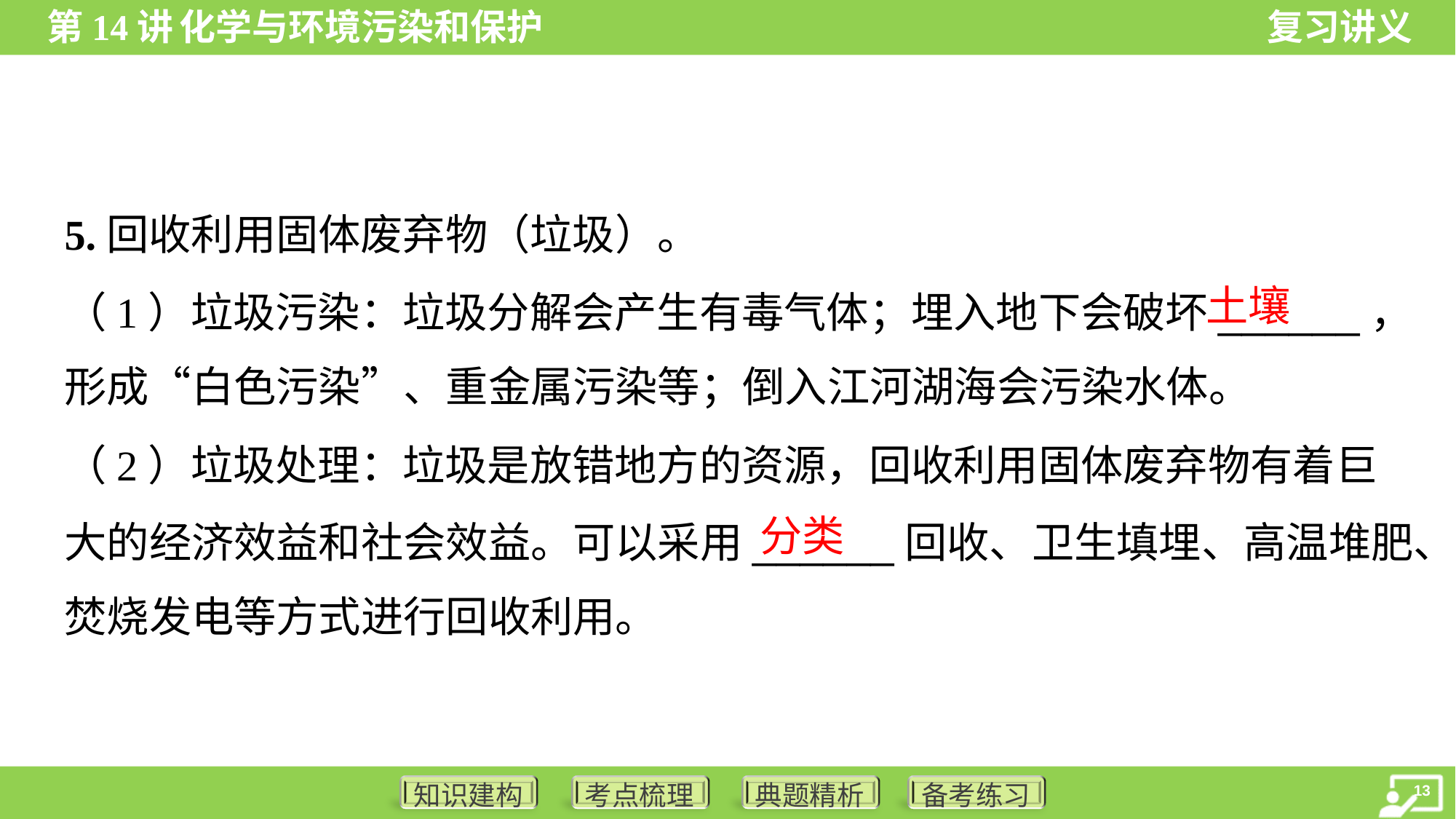

5.回收利用固体废弃物（垃圾）。
土壤
（1）垃圾污染：垃圾分解会产生有毒气体；埋入地下会破坏______，
形成“白色污染”、重金属污染等；倒入江河湖海会污染水体。
（2）垃圾处理：垃圾是放错地方的资源，回收利用固体废弃物有着巨
大的经济效益和社会效益。可以采用______回收、卫生填埋、高温堆肥、
焚烧发电等方式进行回收利用。
分类